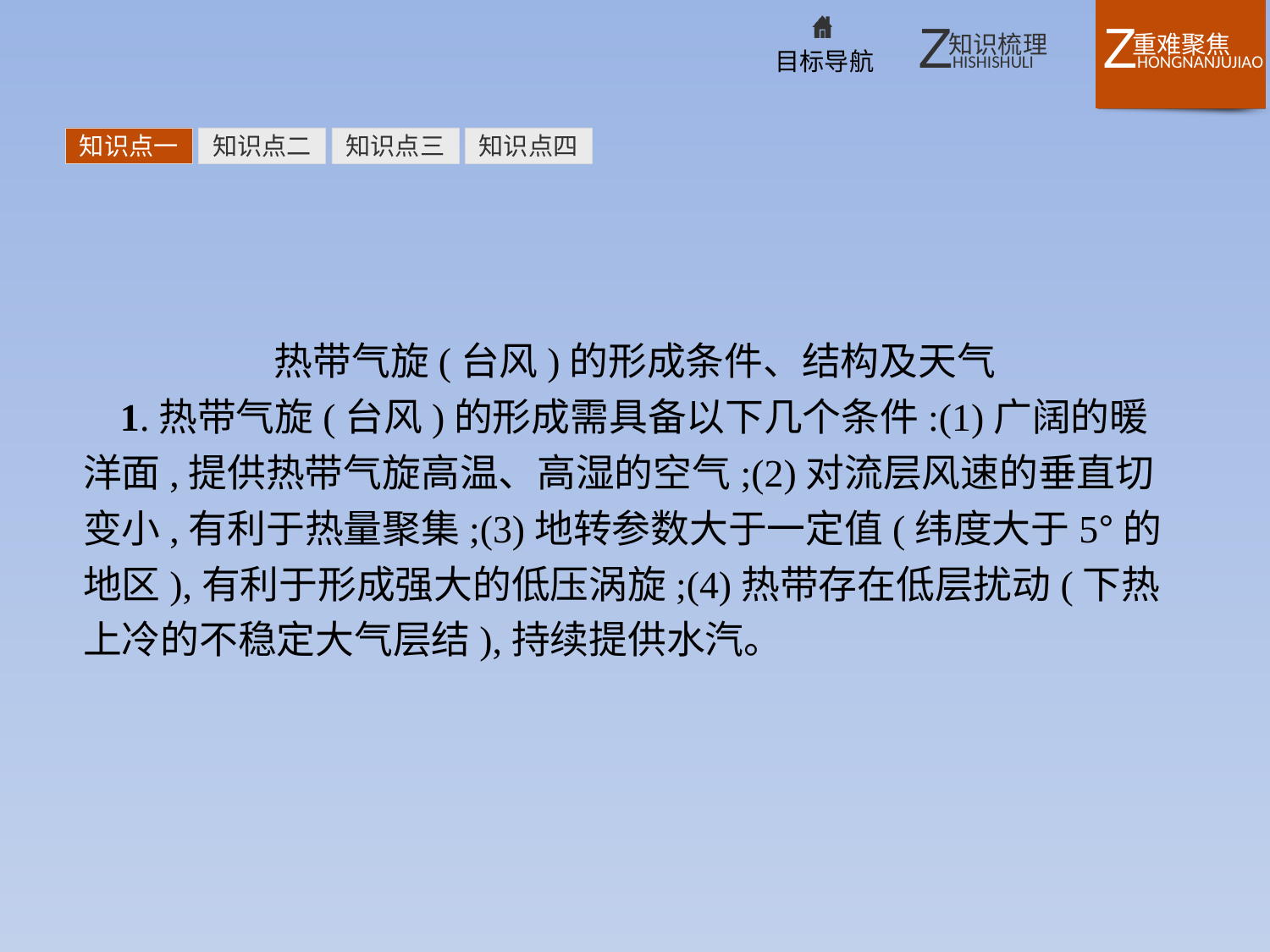

知识点一
知识点二
知识点三
知识点四
热带气旋(台风)的形成条件、结构及天气
1.热带气旋(台风)的形成需具备以下几个条件:(1)广阔的暖洋面,提供热带气旋高温、高湿的空气;(2)对流层风速的垂直切变小,有利于热量聚集;(3)地转参数大于一定值(纬度大于5°的地区),有利于形成强大的低压涡旋;(4)热带存在低层扰动(下热上冷的不稳定大气层结),持续提供水汽。